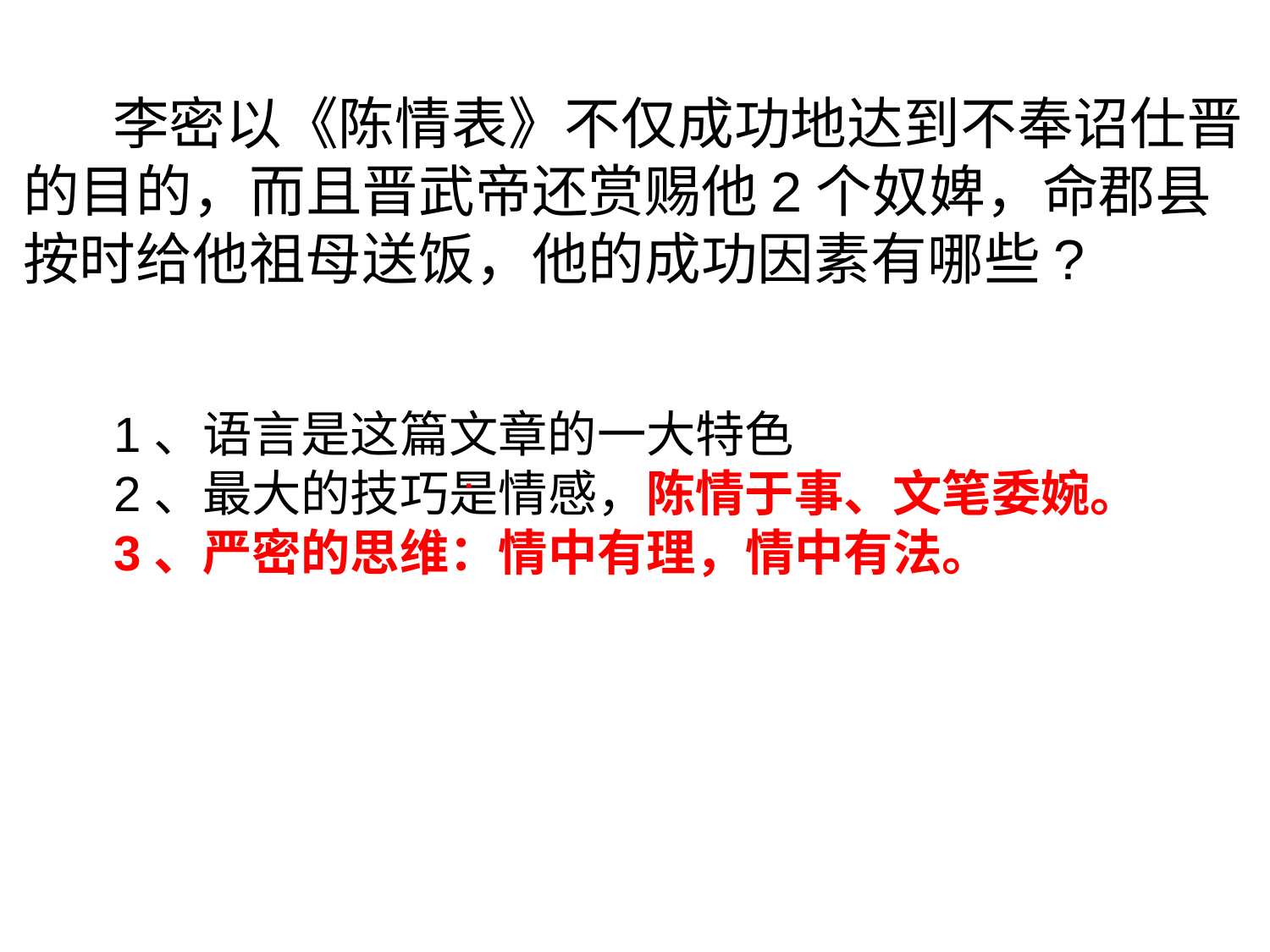

李密以《陈情表》不仅成功地达到不奉诏仕晋的目的，而且晋武帝还赏赐他2个奴婢，命郡县按时给他祖母送饭，他的成功因素有哪些?

1、语言是这篇文章的一大特色
2、最大的技巧是情感，陈情于事、文笔委婉。
3、严密的思维：情中有理，情中有法。
.